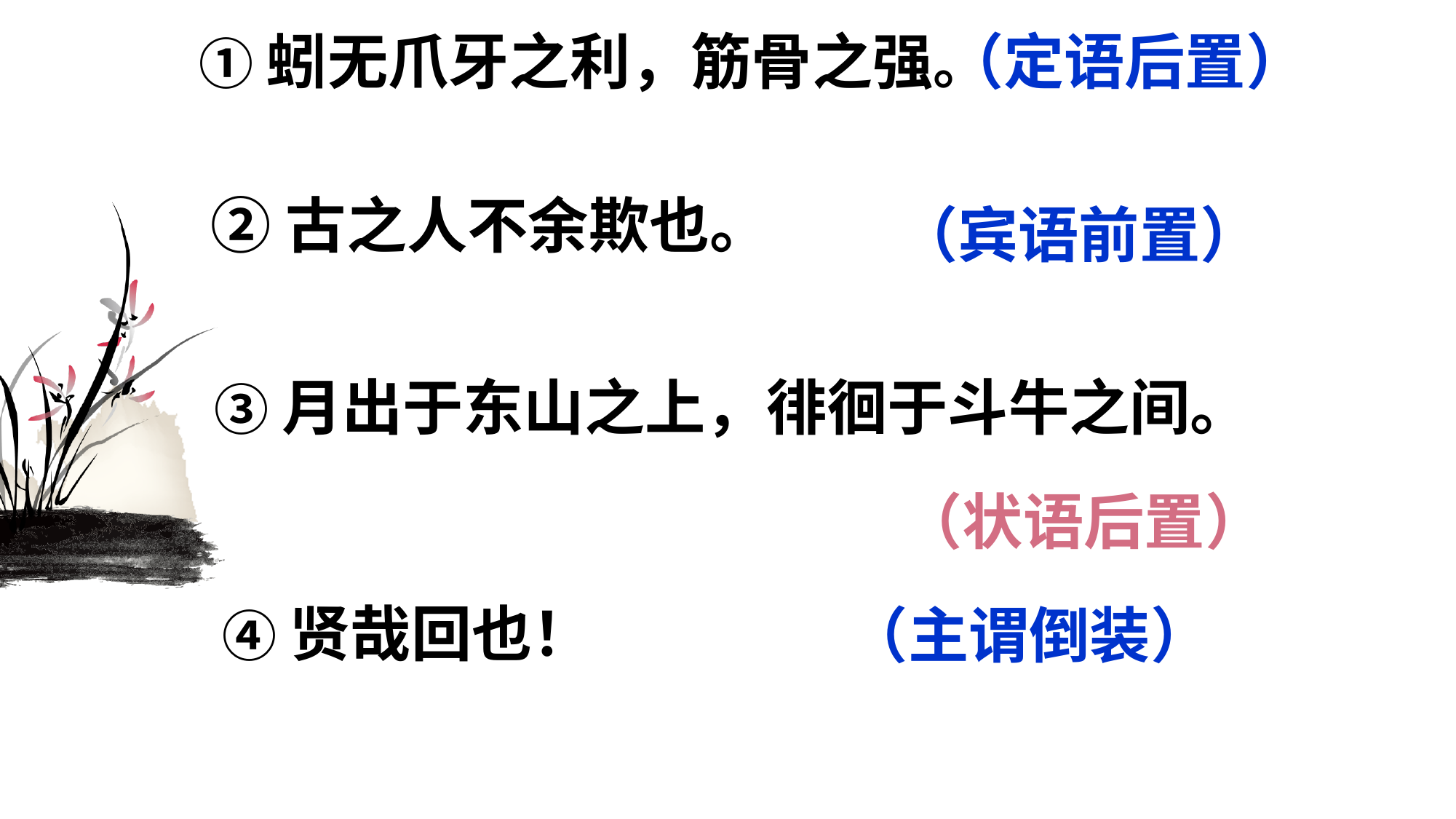

①蚓无爪牙之利，筋骨之强。
（定语后置）

②古之人不余欺也。
（宾语前置）
③月出于东山之上，徘徊于斗牛之间。

    （状语后置）

④贤哉回也！
（主谓倒装）